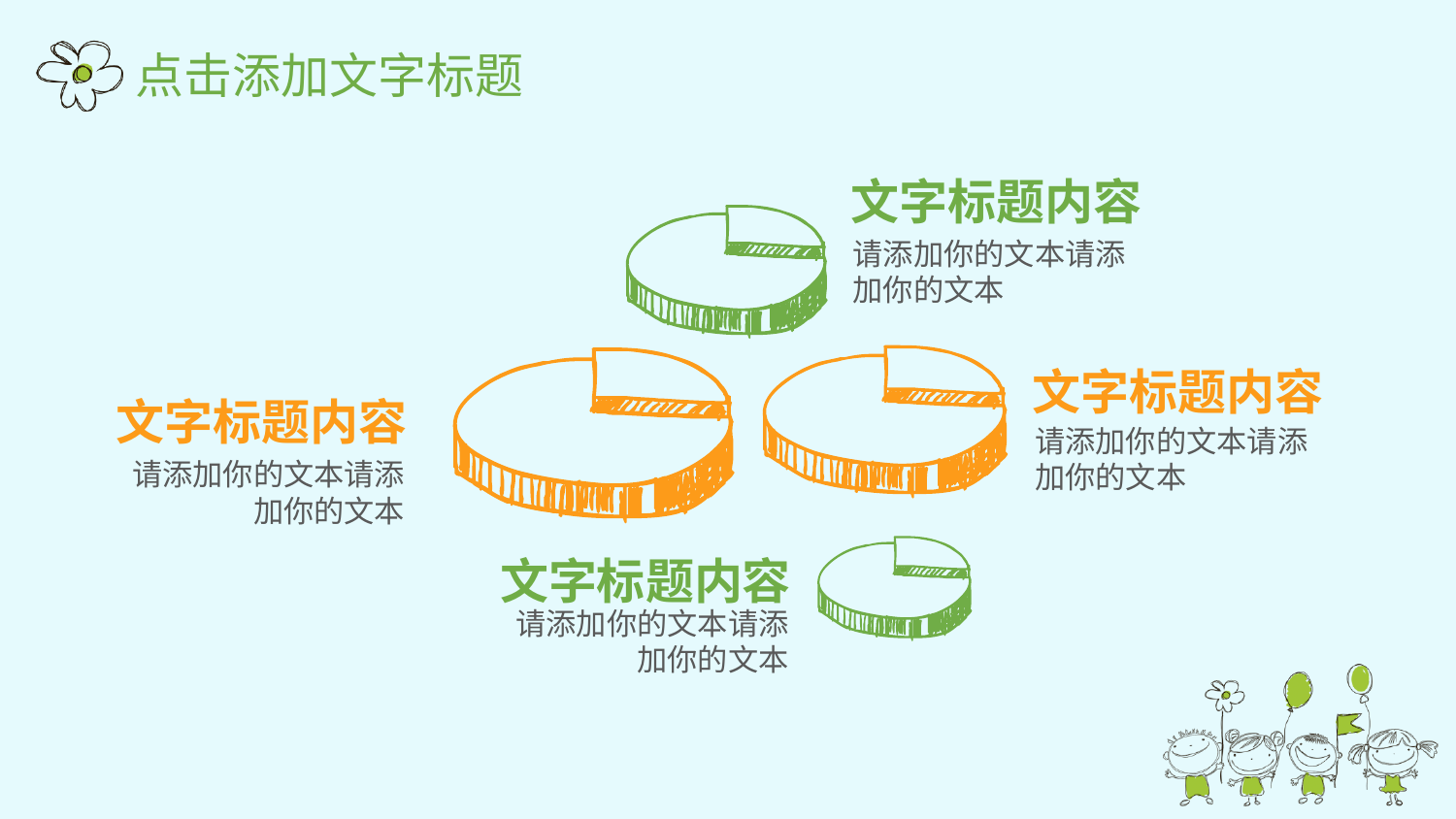

点击添加文字标题
文字标题内容

请添加你的文本请添加你的文本

文字标题内容
文字标题内容
请添加你的文本请添加你的文本
请添加你的文本请添加你的文本

文字标题内容
请添加你的文本请添加你的文本